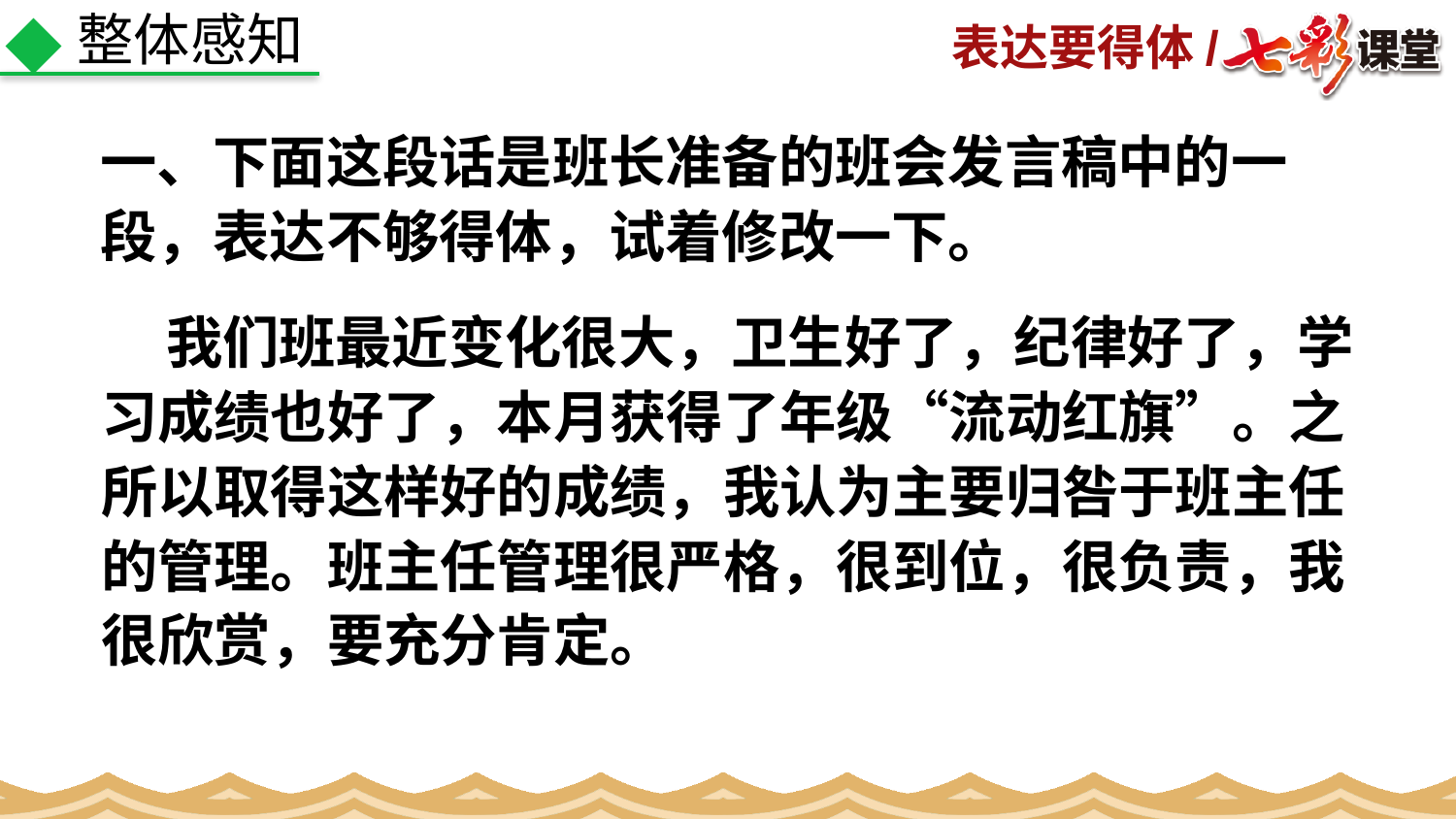

整体感知

一、下面这段话是班长准备的班会发言稿中的一段，表达不够得体，试着修改一下。
    我们班最近变化很大，卫生好了，纪律好了，学习成绩也好了，本月获得了年级“流动红旗”。之所以取得这样好的成绩，我认为主要归咎于班主任的管理。班主任管理很严格，很到位，很负责，我很欣赏，要充分肯定。